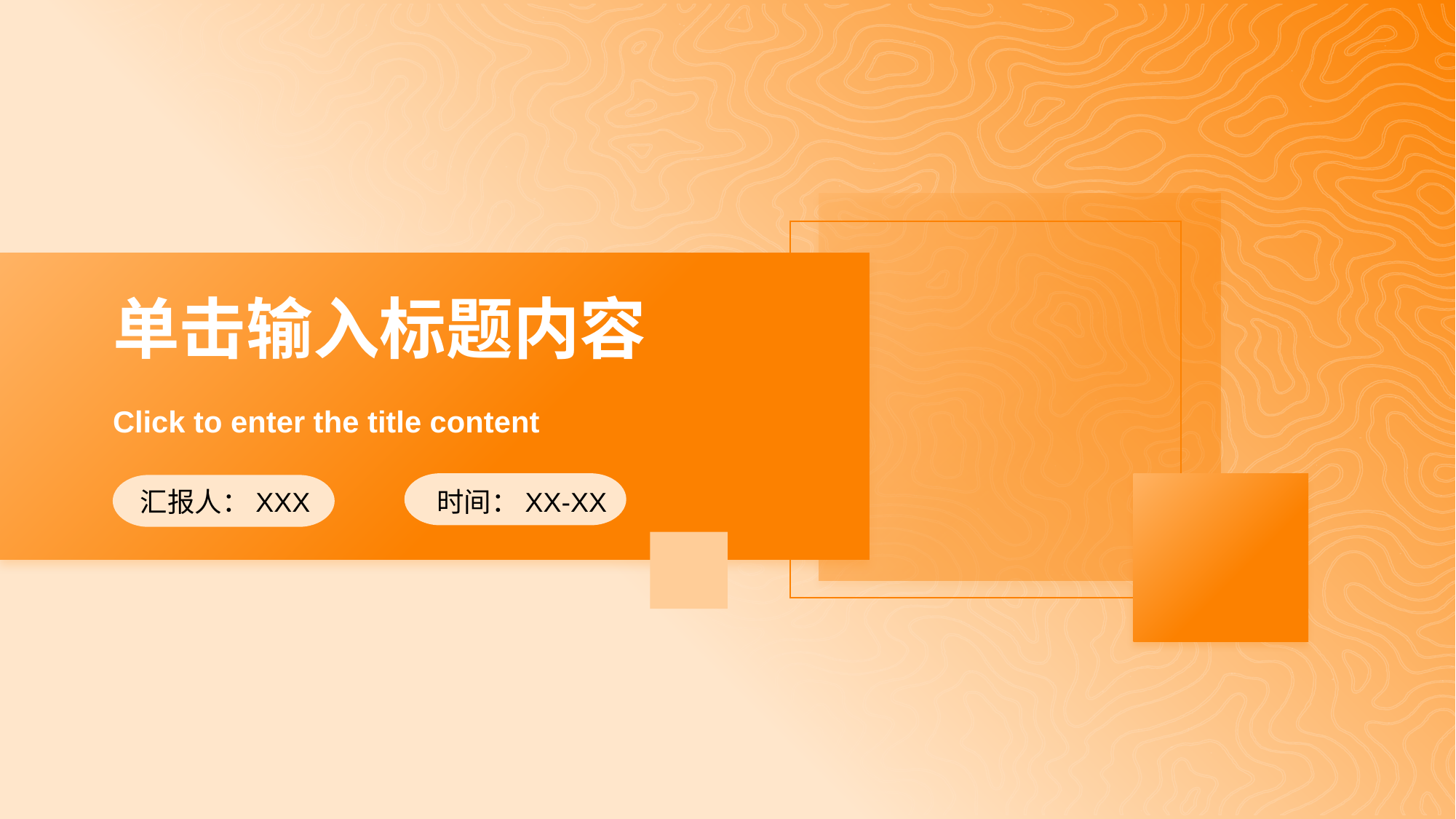

单击输入标题内容
Click to enter the title content
汇报人：XXX
时间：XX-XX